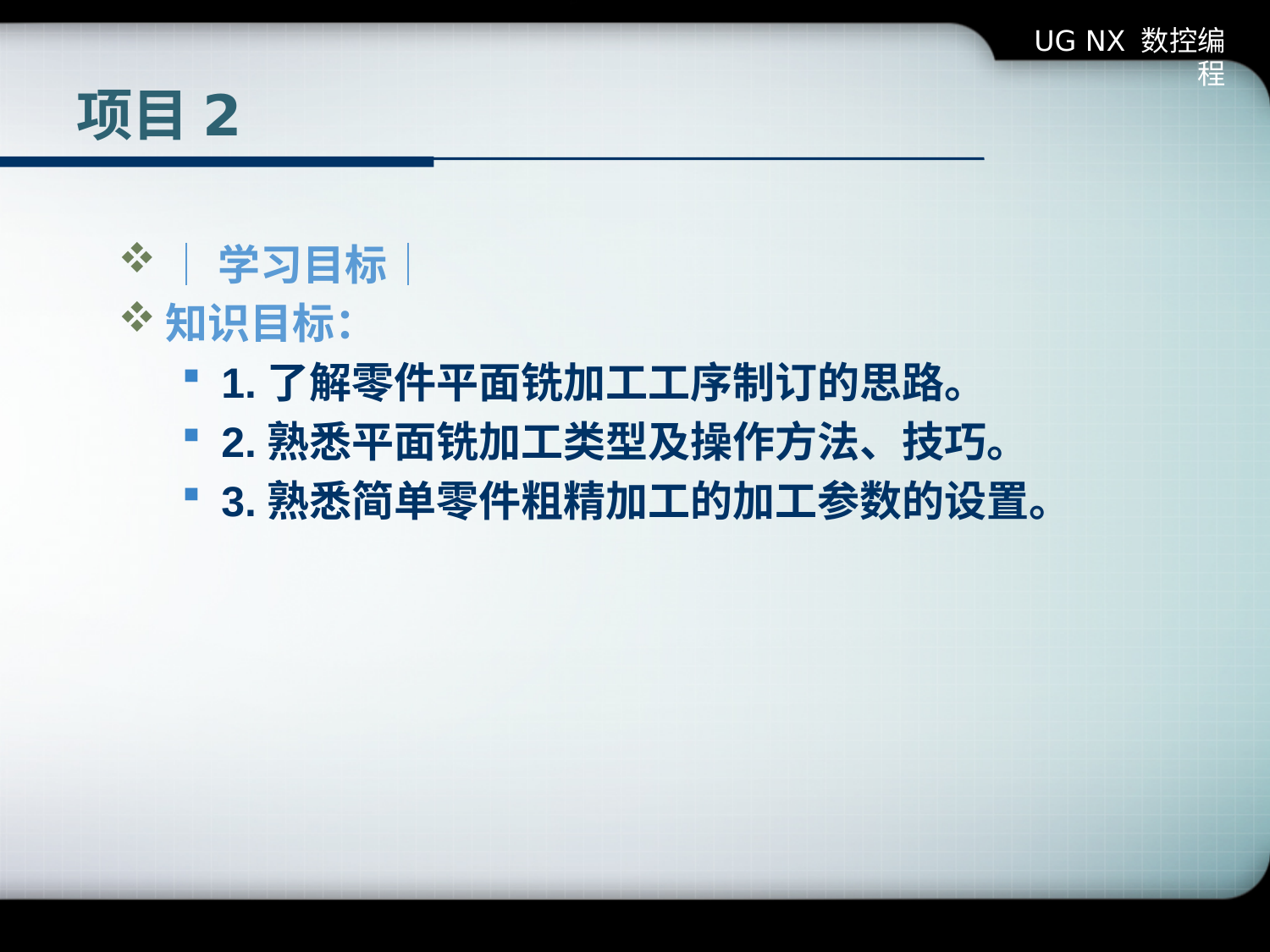

UG NX 数控编程
# 项目2
│学习目标│
知识目标：
1.了解零件平面铣加工工序制订的思路。
2.熟悉平面铣加工类型及操作方法、技巧。
3.熟悉简单零件粗精加工的加工参数的设置。